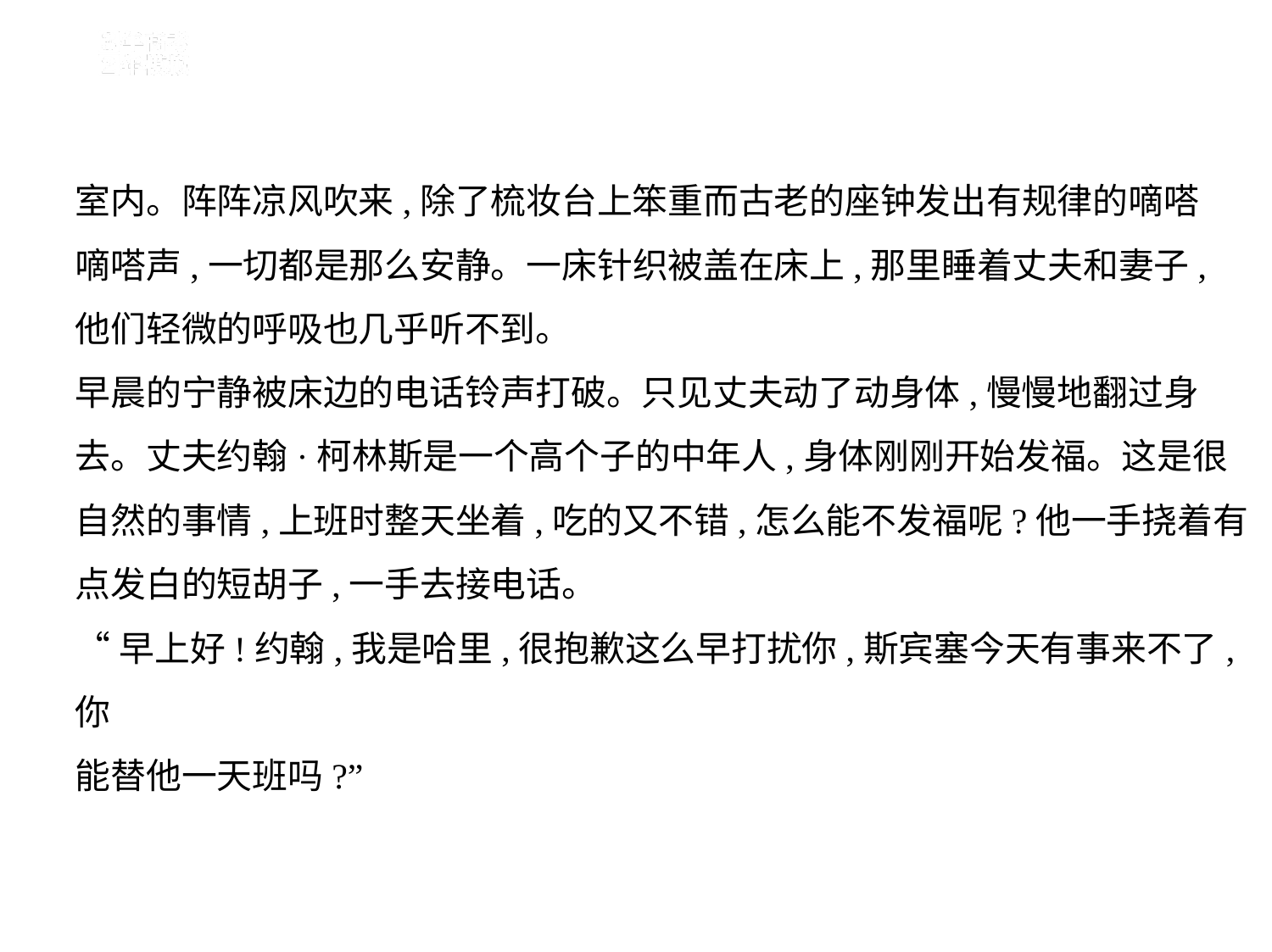

室内。阵阵凉风吹来,除了梳妆台上笨重而古老的座钟发出有规律的嘀嗒
嘀嗒声,一切都是那么安静。一床针织被盖在床上,那里睡着丈夫和妻子,
他们轻微的呼吸也几乎听不到。
早晨的宁静被床边的电话铃声打破。只见丈夫动了动身体,慢慢地翻过身
去。丈夫约翰·柯林斯是一个高个子的中年人,身体刚刚开始发福。这是很
自然的事情,上班时整天坐着,吃的又不错,怎么能不发福呢?他一手挠着有
点发白的短胡子,一手去接电话。
“早上好!约翰,我是哈里,很抱歉这么早打扰你,斯宾塞今天有事来不了,你
能替他一天班吗?”